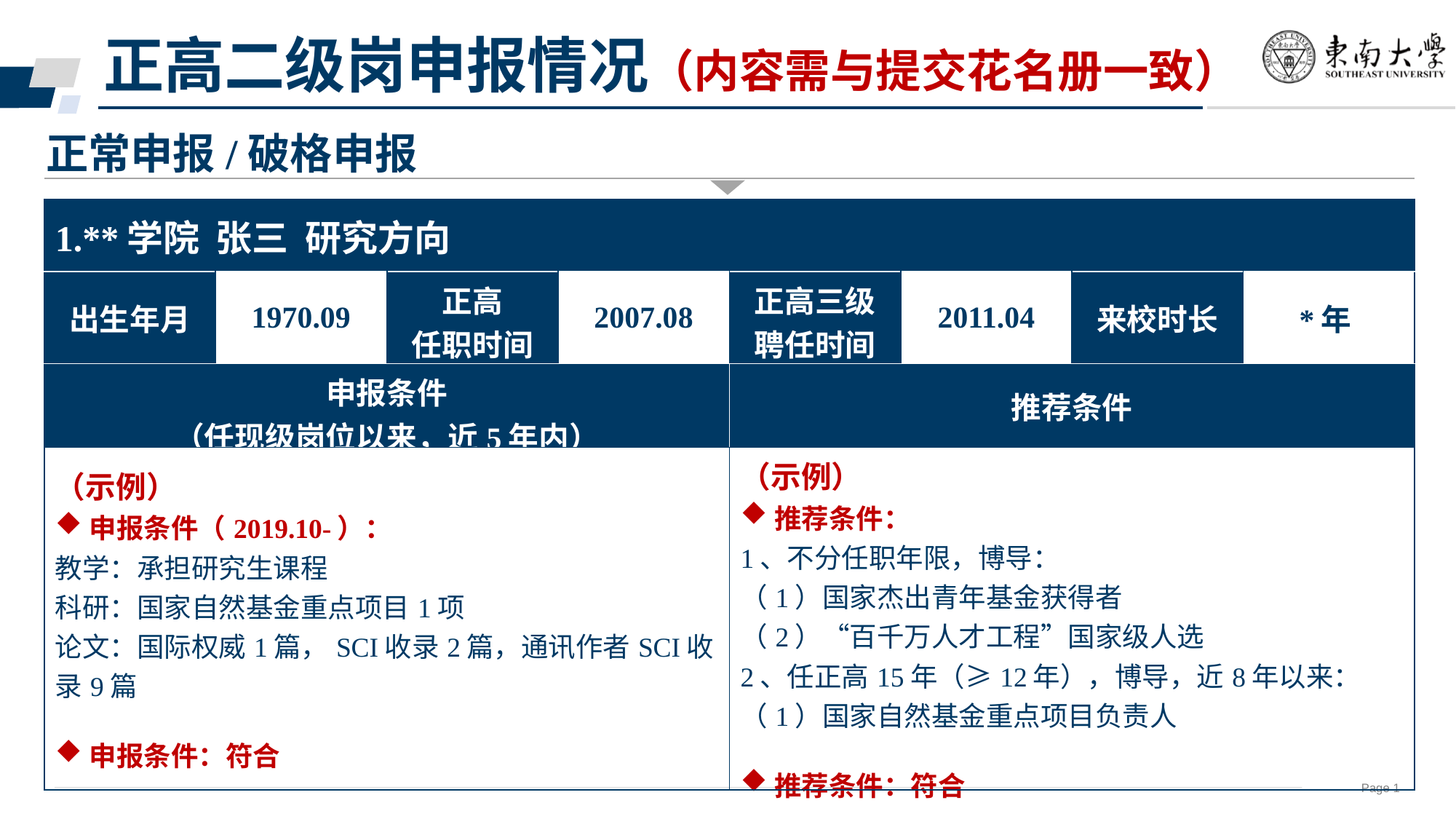

正高二级岗申报情况（内容需与提交花名册一致）
正常申报/破格申报

| 1.\*\*学院 张三 研究方向 |  |  |  |  |  |  |  |
| --- | --- | --- | --- | --- | --- | --- | --- |
| 出生年月 | 1970.09 | 正高 任职时间 | 2007.08 | 正高三级 聘任时间 | 2011.04 | 来校时长 | \*年 |
| 申报条件 （任现级岗位以来，近5年内） |  |  |  | 推荐条件 |  |  |  |
| （示例） 申报条件（2019.10-）： 教学：承担研究生课程 科研：国家自然基金重点项目1项 论文：国际权威1篇，SCI收录2篇，通讯作者SCI收录9篇 申报条件：符合 |  |  |  | （示例） 推荐条件： 1、不分任职年限，博导： （1）国家杰出青年基金获得者 （2）“百千万人才工程”国家级人选 2、任正高15年（≥12年），博导，近8年以来： （1）国家自然基金重点项目负责人 推荐条件：符合 |  |  |  |